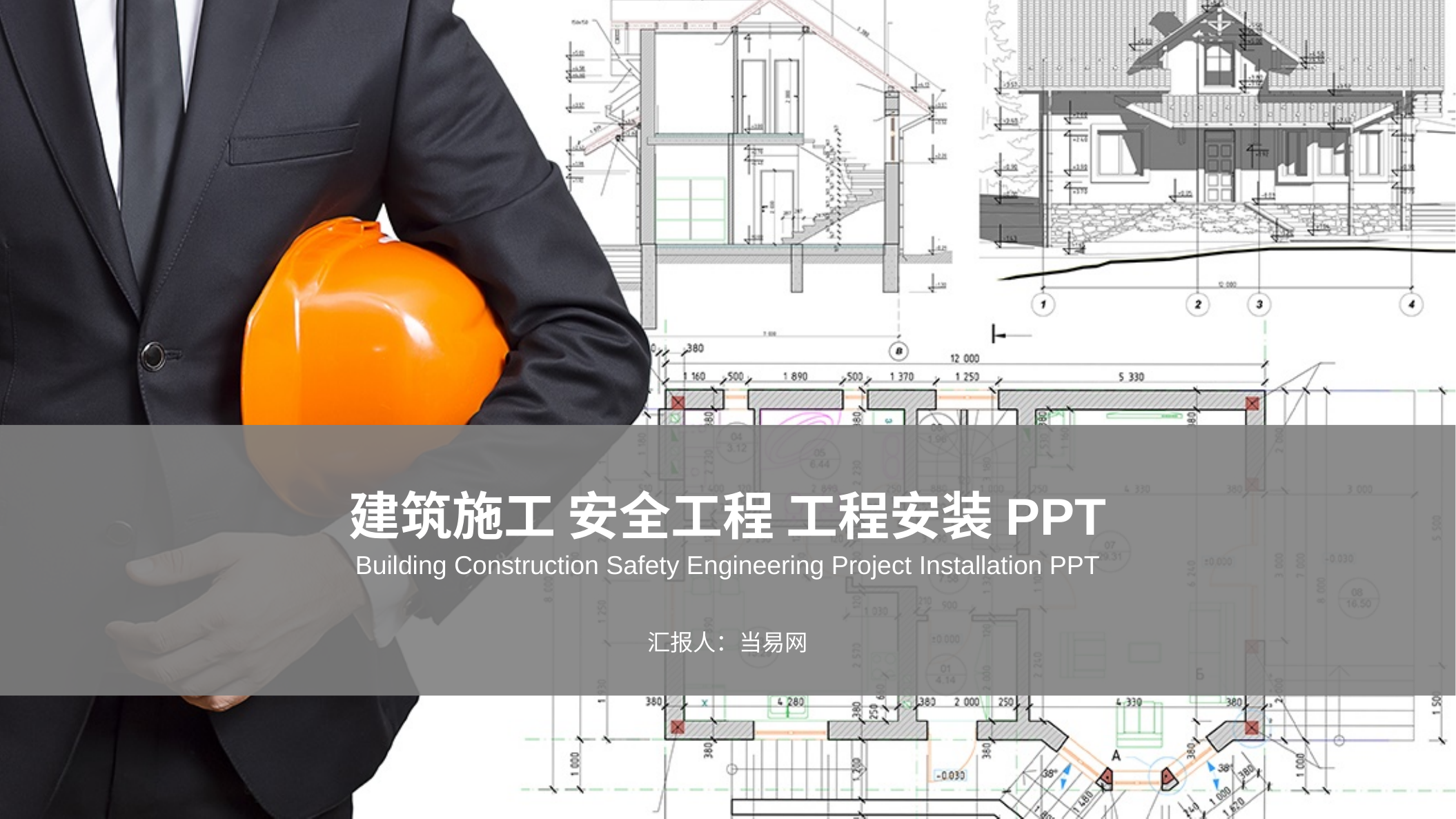

建筑施工 安全工程 工程安装PPT
Building Construction Safety Engineering Project Installation PPT
汇报人：当易网